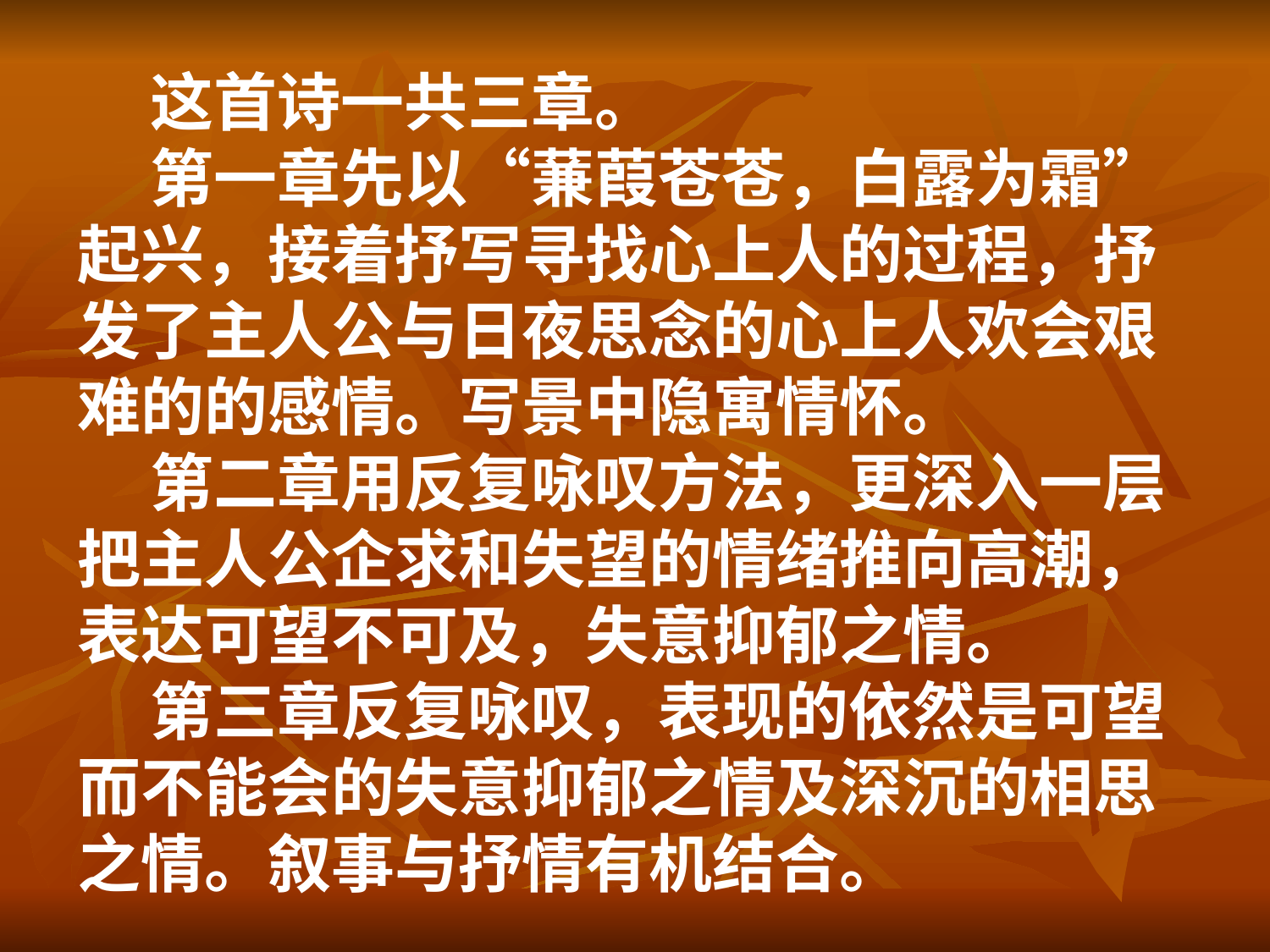

这首诗一共三章。
    第一章先以“蒹葭苍苍，白露为霜”起兴，接着抒写寻找心上人的过程，抒发了主人公与日夜思念的心上人欢会艰难的的感情。写景中隐寓情怀。
    第二章用反复咏叹方法，更深入一层把主人公企求和失望的情绪推向高潮，表达可望不可及，失意抑郁之情。
    第三章反复咏叹，表现的依然是可望而不能会的失意抑郁之情及深沉的相思之情。叙事与抒情有机结合。